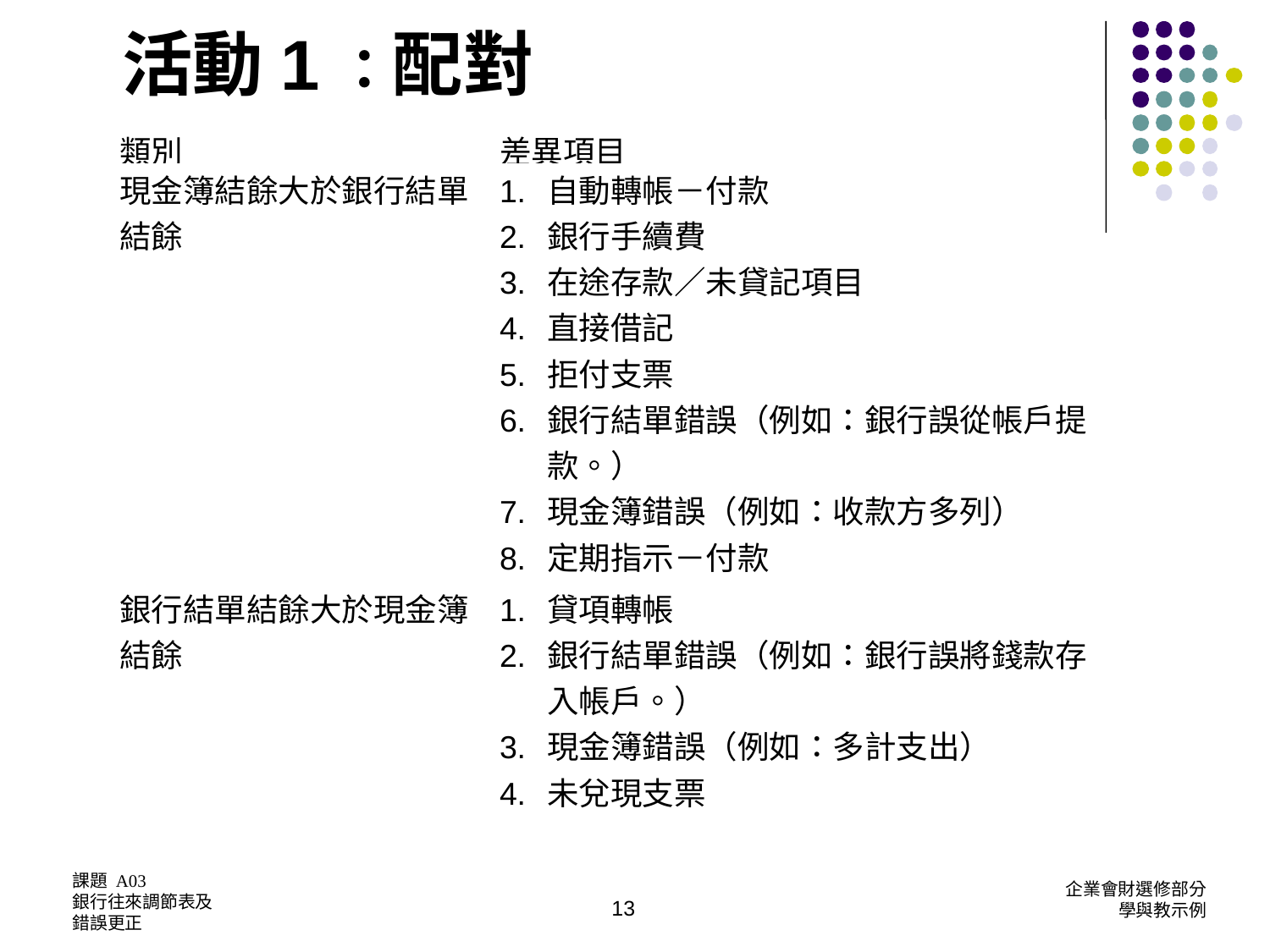

活動1：配對
| 類別 | 差異項目 |
| --- | --- |
| 現金簿結餘大於銀行結單結餘 | 自動轉帳－付款 銀行手續費 在途存款／未貸記項目 直接借記 拒付支票 銀行結單錯誤（例如：銀行誤從帳戶提款。） 現金簿錯誤（例如：收款方多列） 定期指示－付款 |
| 銀行結單結餘大於現金簿結餘 | 貸項轉帳 銀行結單錯誤（例如：銀行誤將錢款存入帳戶。） 現金簿錯誤（例如：多計支出） 未兌現支票 |

13